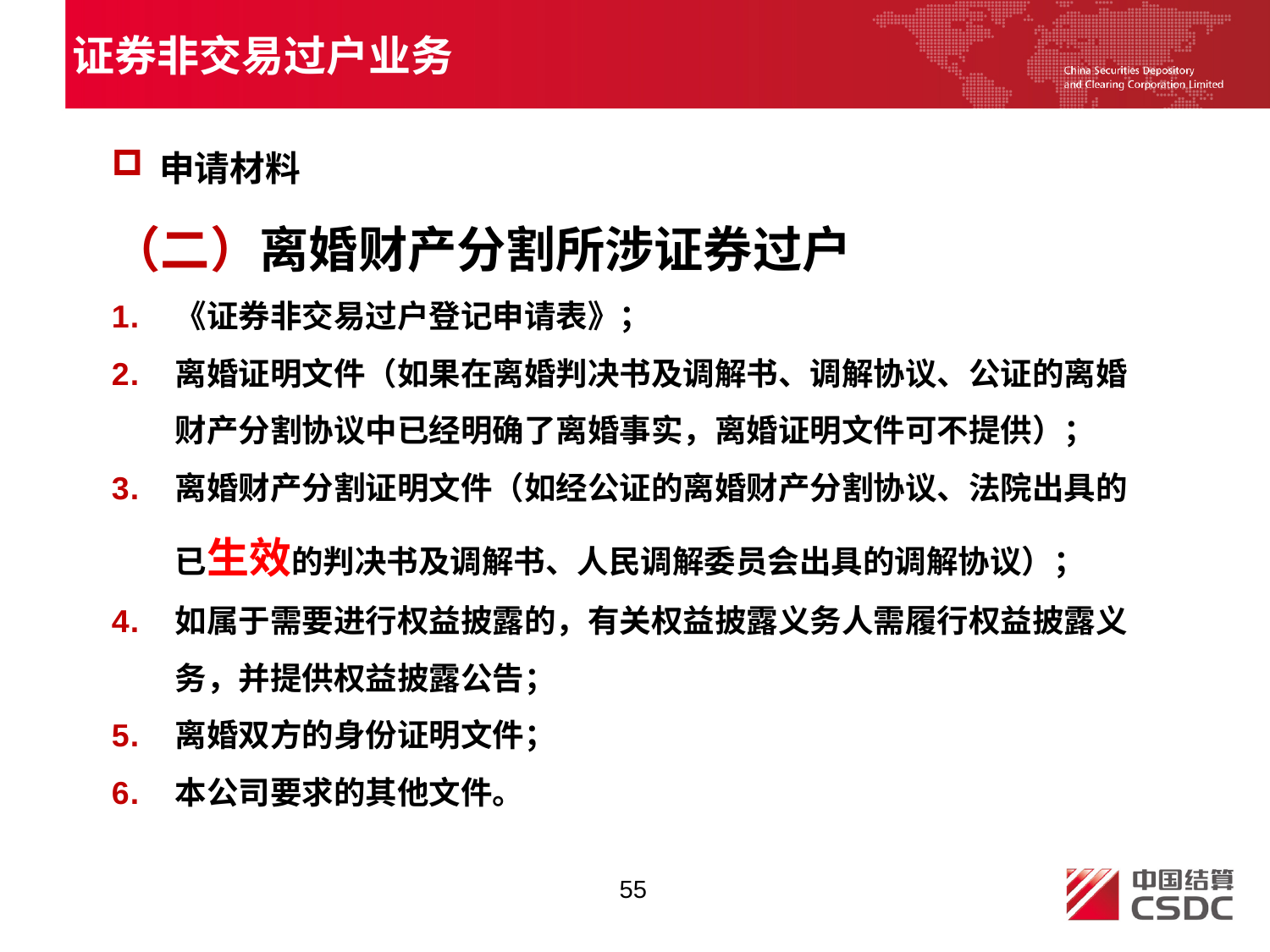

证券非交易过户业务
申请材料
（二）离婚财产分割所涉证券过户
《证券非交易过户登记申请表》；
离婚证明文件（如果在离婚判决书及调解书、调解协议、公证的离婚财产分割协议中已经明确了离婚事实，离婚证明文件可不提供）；
离婚财产分割证明文件（如经公证的离婚财产分割协议、法院出具的已生效的判决书及调解书、人民调解委员会出具的调解协议）；
如属于需要进行权益披露的，有关权益披露义务人需履行权益披露义务，并提供权益披露公告；
离婚双方的身份证明文件；
本公司要求的其他文件。
55